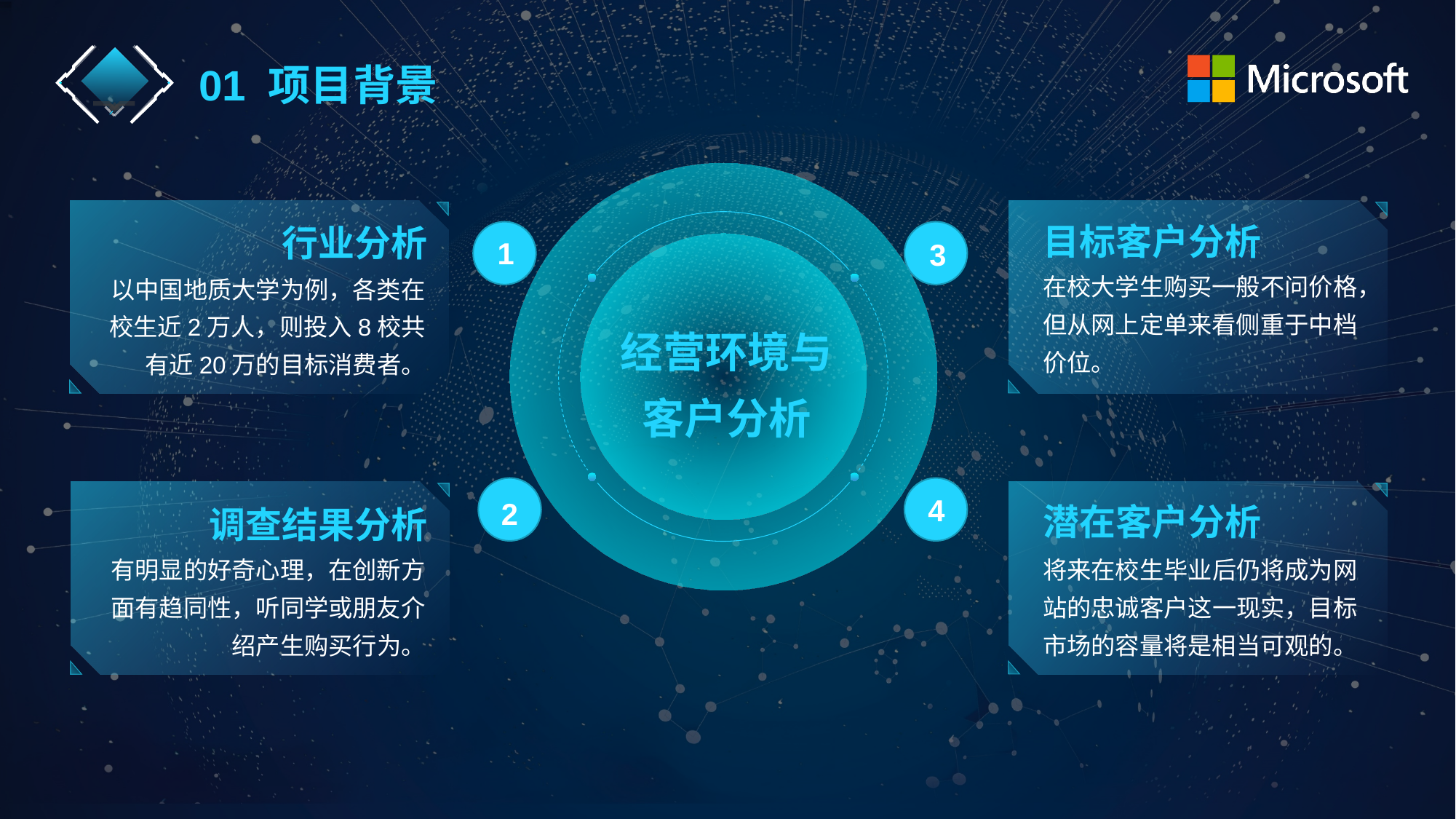

01 项目背景

目标客户分析
行业分析

1
3
在校大学生购买一般不问价格，但从网上定单来看侧重于中档价位。
以中国地质大学为例，各类在校生近2万人，则投入8校共有近20万的目标消费者。
经营环境与客户分析

4
2
潜在客户分析
调查结果分析
有明显的好奇心理，在创新方面有趋同性，听同学或朋友介绍产生购买行为。
将来在校生毕业后仍将成为网站的忠诚客户这一现实，目标市场的容量将是相当可观的。